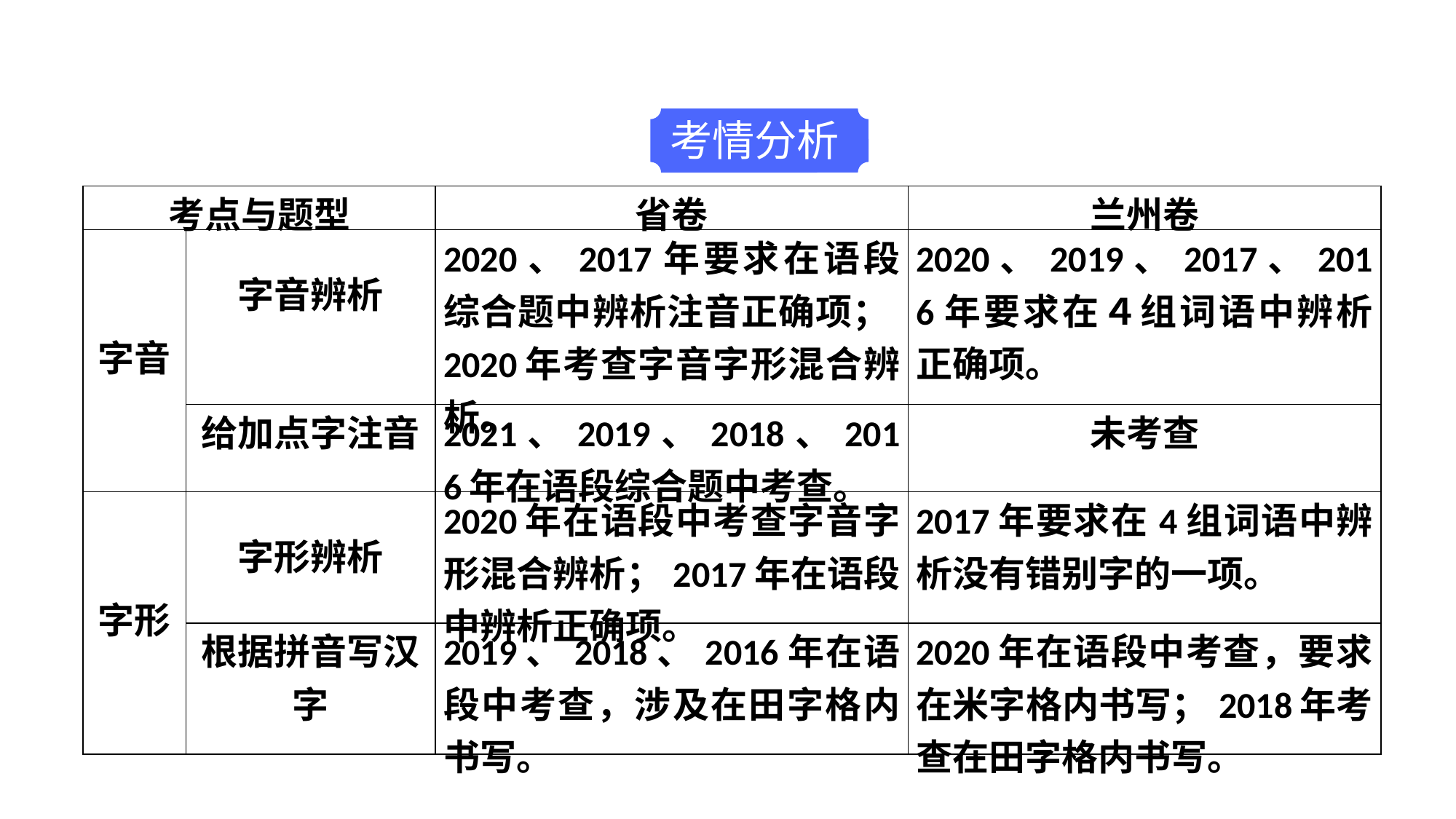

考情分析
| 考点与题型 |  | 省卷 | 兰州卷 |
| --- | --- | --- | --- |
| 字音 | 字音辨析 | 2020、2017年要求在语段综合题中辨析注音正确项；2020年考查字音字形混合辨析。 | 2020、2019、2017、2016年要求在４组词语中辨析正确项。 |
|  | 给加点字注音 | 2021、2019、2018、2016年在语段综合题中考查。 | 未考查 |
| 字形 | 字形辨析 | 2020年在语段中考查字音字形混合辨析；2017年在语段中辨析正确项。 | 2017年要求在4组词语中辨析没有错别字的一项。 |
|  | 根据拼音写汉字 | 2019、2018、2016年在语段中考查，涉及在田字格内书写。 | 2020年在语段中考查，要求在米字格内书写；2018年考查在田字格内书写。 |